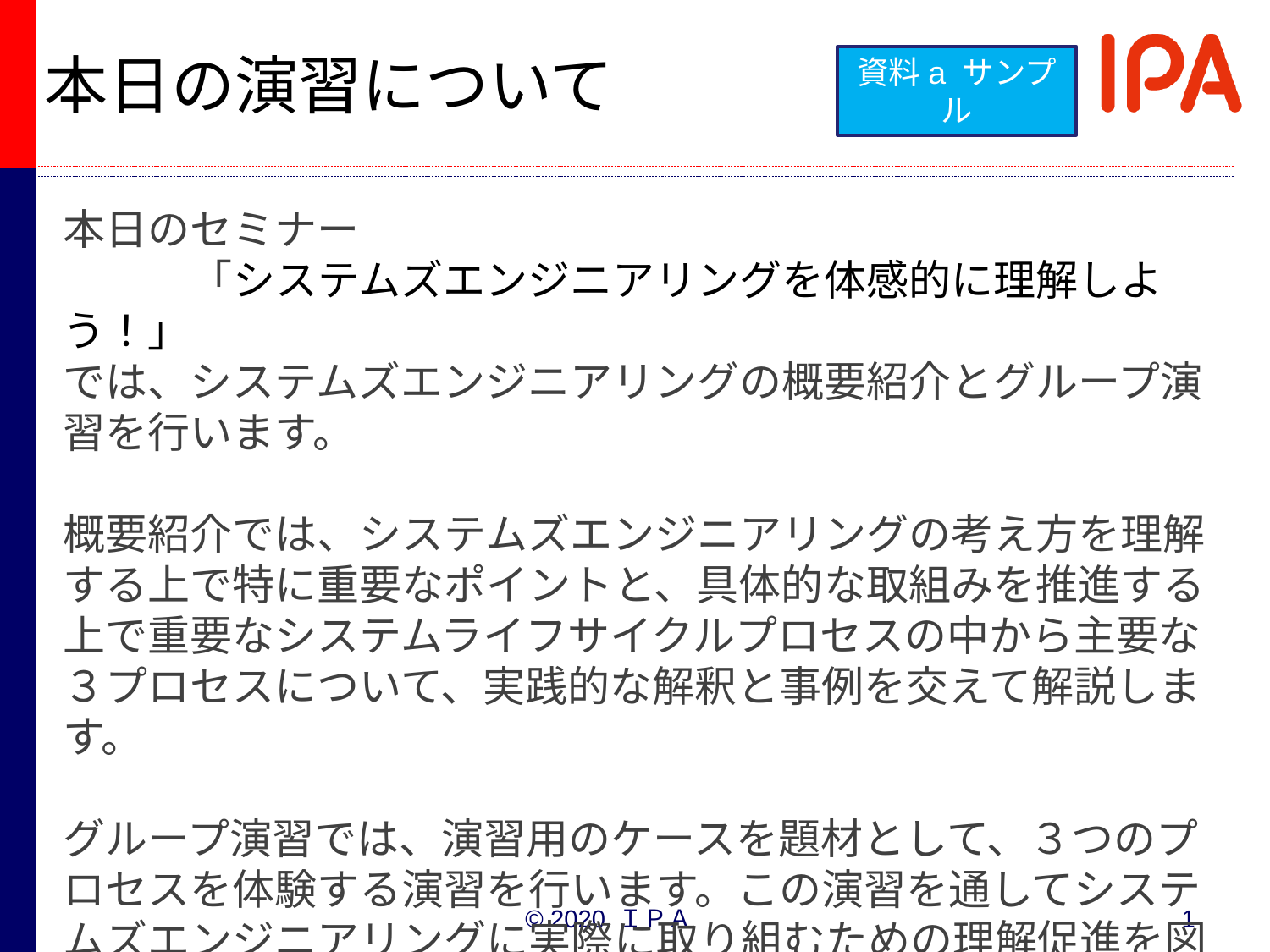

# 本日の演習について
資料a サンプル
本日のセミナー
　　　「システムズエンジニアリングを体感的に理解しよう！」
では、システムズエンジニアリングの概要紹介とグループ演習を行います。

概要紹介では、システムズエンジニアリングの考え方を理解する上で特に重要なポイントと、具体的な取組みを推進する上で重要なシステムライフサイクルプロセスの中から主要な３プロセスについて、実践的な解釈と事例を交えて解説します。

グループ演習では、演習用のケースを題材として、３つのプロセスを体験する演習を行います。この演習を通してシステムズエンジニアリングに実際に取り組むための理解促進を図ります。
© 2020 ＩＰＡ
1